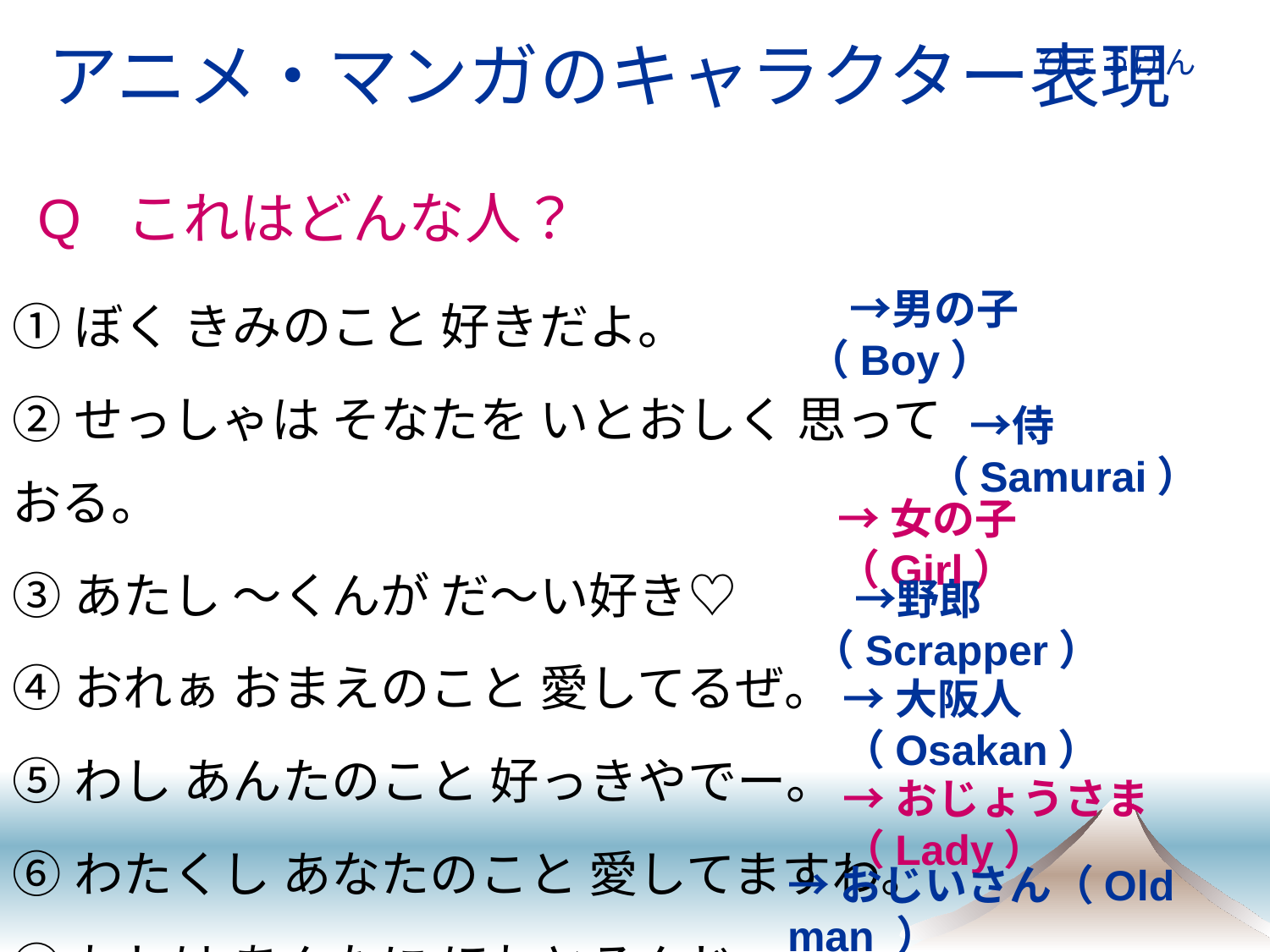

ひょうげん
# アニメ・マンガのキャラクター表現
Q  これはどんな人？

①ぼく きみのこと 好きだよ。
②せっしゃは そなたを いとおしく 思っておる。
③あたし ～くんが だ～い好き♡
④おれぁ おまえのこと 愛してるぜ。
⑤わし あんたのこと 好っきやでー。
⑥わたくし あなたのこと 愛してますわ。
⑦わしは あんたに ほれとるんじゃ。
　→男の子（Boy）

　→侍（Samurai）
→女の子（Girl）
　→野郎（Scrapper）
→大阪人（Osakan）
→おじょうさま（Lady）

→おじいさん（Old man ）